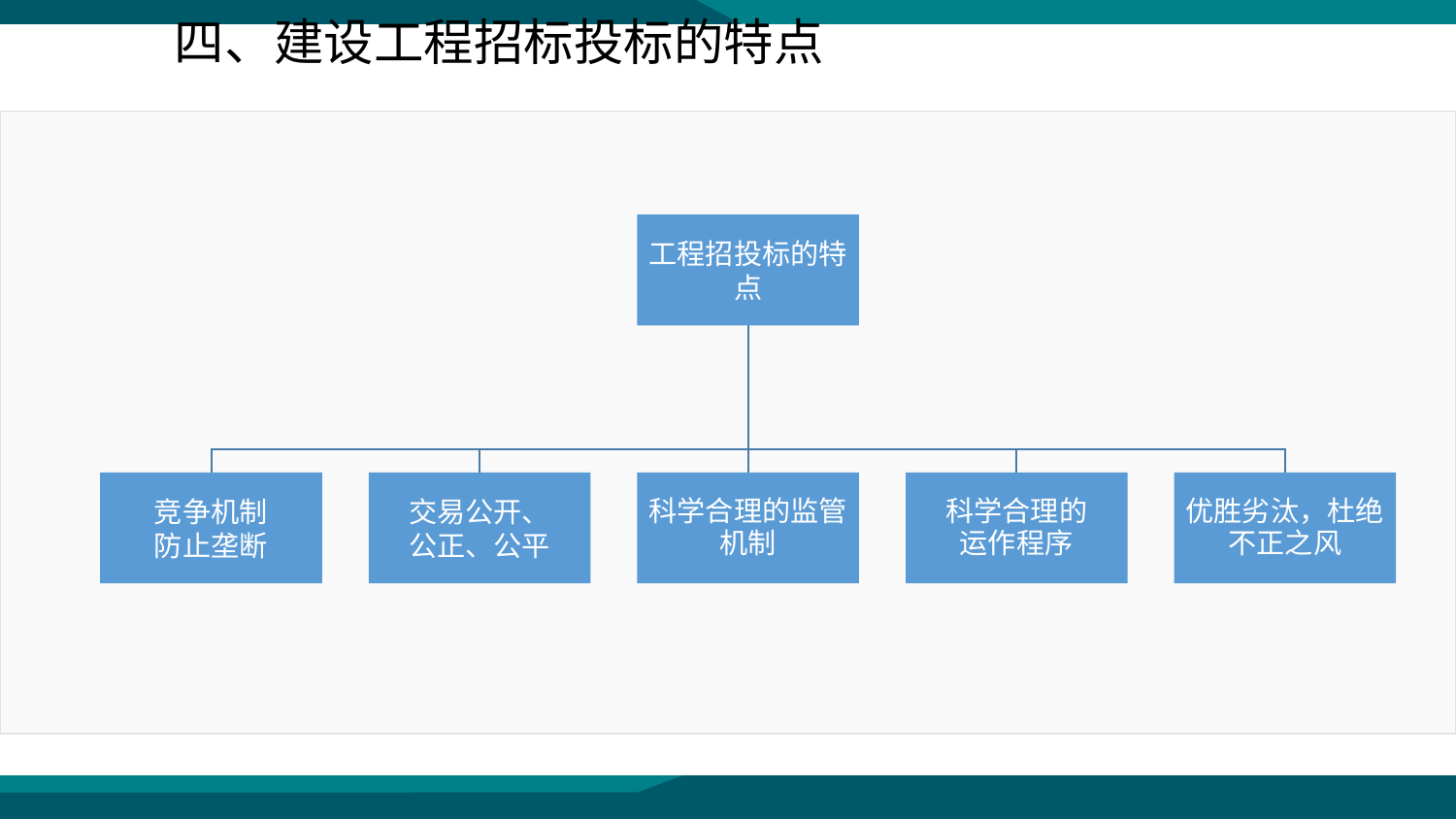

四、建设工程招标投标的特点
工程招投标的特点
竞争机制
防止垄断

交易公开、
公正、公平

科学合理的监管机制
科学合理的
运作程序

优胜劣汰，杜绝不正之风